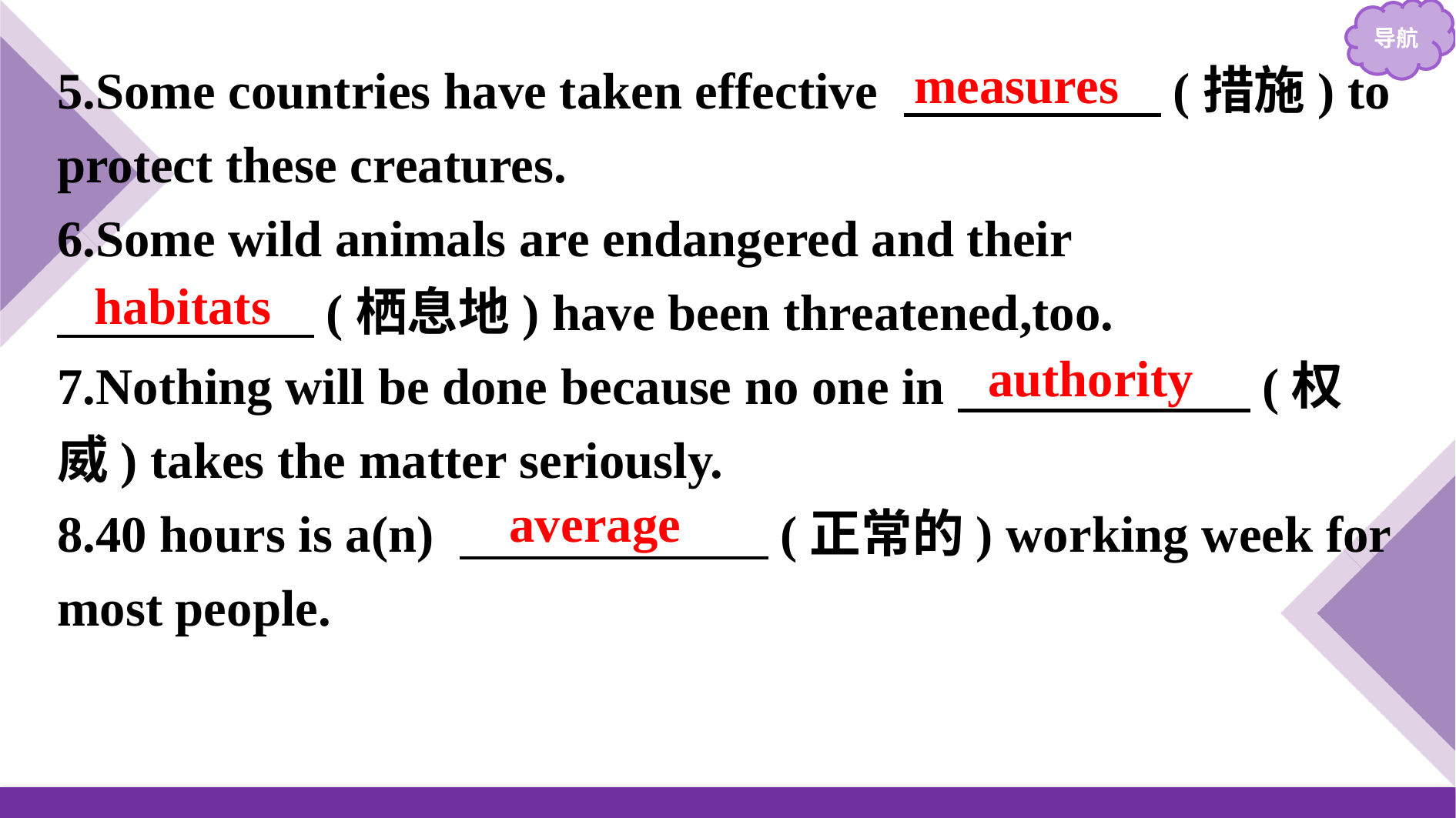

5.Some countries have taken effective 　　　　　(措施) to protect these creatures.
6.Some wild animals are endangered and their
　　　　　(栖息地) have been threatened,too.
7.Nothing will be done because no one in　　　　　   (权威) takes the matter seriously.
8.40 hours is a(n) 　　　　　　(正常的) working week for most people.
measures
habitats
authority
average